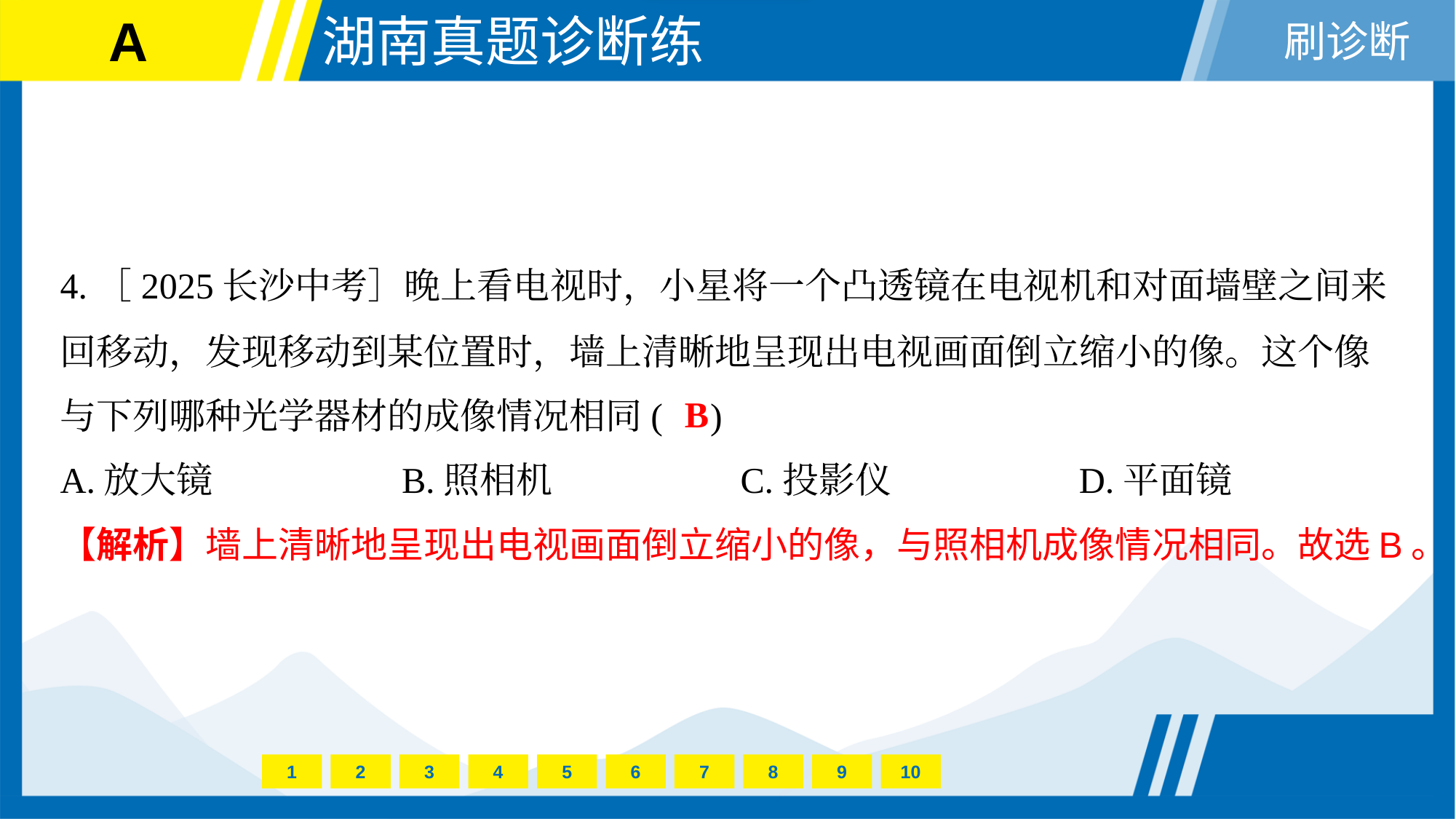

4.［2025长沙中考］晚上看电视时，小星将一个凸透镜在电视机和对面墙壁之间来
回移动，发现移动到某位置时，墙上清晰地呈现出电视画面倒立缩小的像。这个像
与下列哪种光学器材的成像情况相同(     )
B
A.放大镜	B.照相机	C.投影仪	D.平面镜
【解析】墙上清晰地呈现出电视画面倒立缩小的像，与照相机成像情况相同。故选B。